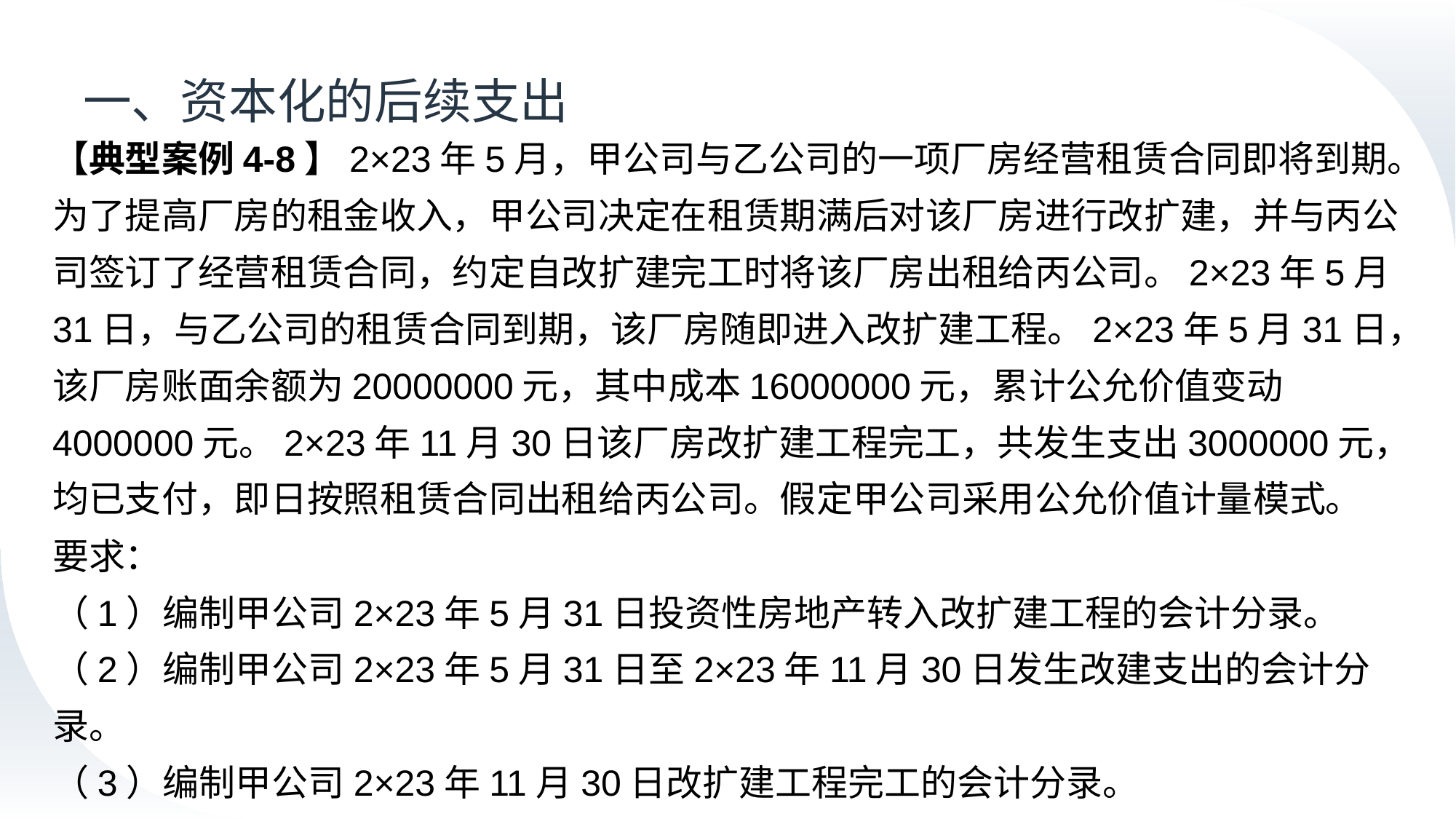

# 一、资本化的后续支出
【典型案例4-8】2×23年5月，甲公司与乙公司的一项厂房经营租赁合同即将到期。为了提高厂房的租金收入，甲公司决定在租赁期满后对该厂房进行改扩建，并与丙公司签订了经营租赁合同，约定自改扩建完工时将该厂房出租给丙公司。2×23年5月31日，与乙公司的租赁合同到期，该厂房随即进入改扩建工程。2×23年5月31日，该厂房账面余额为20000000元，其中成本16000000元，累计公允价值变动4000000元。2×23年11月30日该厂房改扩建工程完工，共发生支出3000000元，均已支付，即日按照租赁合同出租给丙公司。假定甲公司采用公允价值计量模式。
要求：
（1）编制甲公司2×23年5月31日投资性房地产转入改扩建工程的会计分录。
（2）编制甲公司2×23年5月31日至2×23年11月30日发生改建支出的会计分录。
（3）编制甲公司2×23年11月30日改扩建工程完工的会计分录。